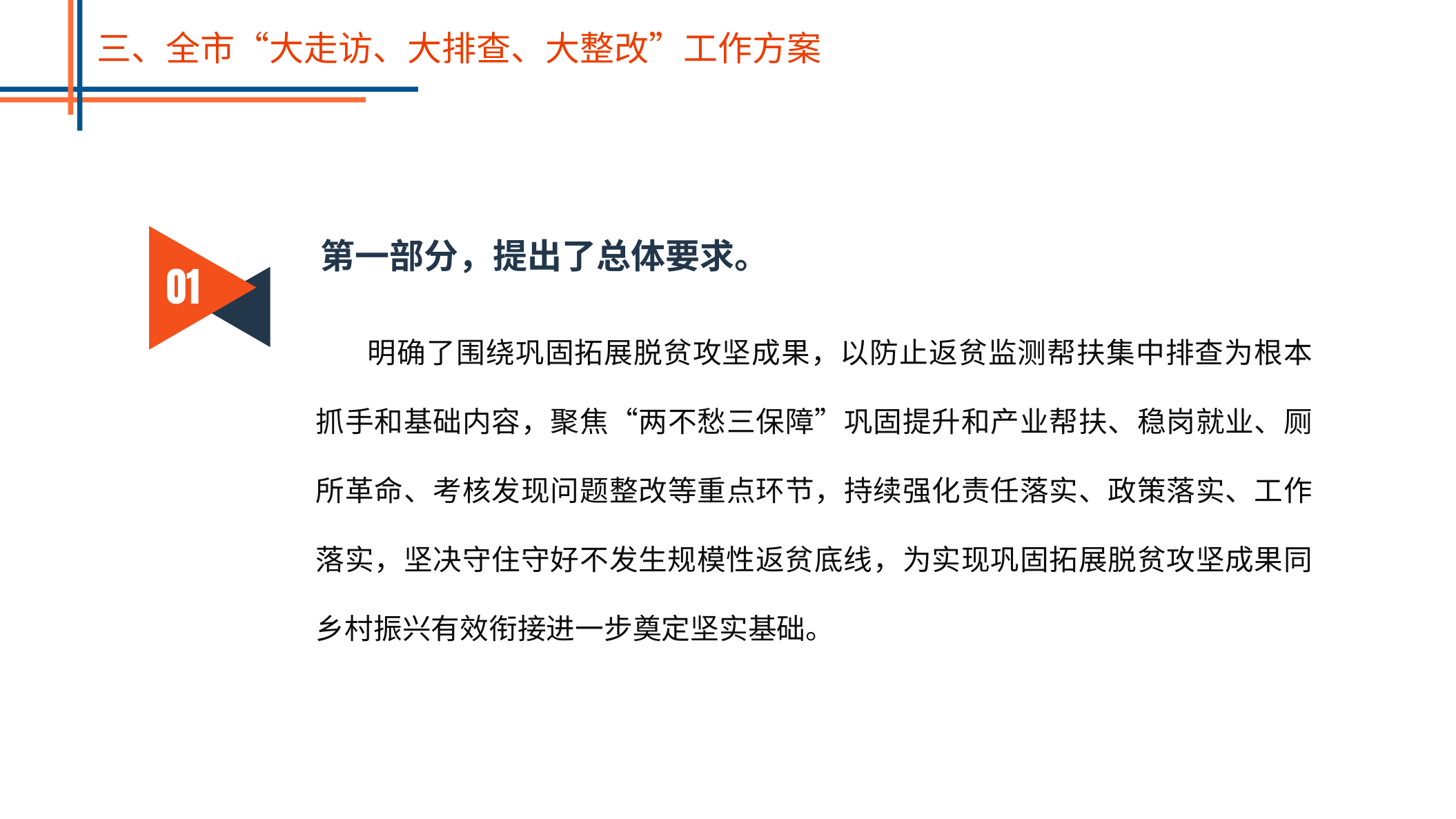

三、全市“大走访、大排查、大整改”工作方案

01
第一部分，提出了总体要求。

明确了围绕巩固拓展脱贫攻坚成果，以防止返贫监测帮扶集中排查为根本抓手和基础内容，聚焦“两不愁三保障”巩固提升和产业帮扶、稳岗就业、厕所革命、考核发现问题整改等重点环节，持续强化责任落实、政策落实、工作落实，坚决守住守好不发生规模性返贫底线，为实现巩固拓展脱贫攻坚成果同乡村振兴有效衔接进一步奠定坚实基础。